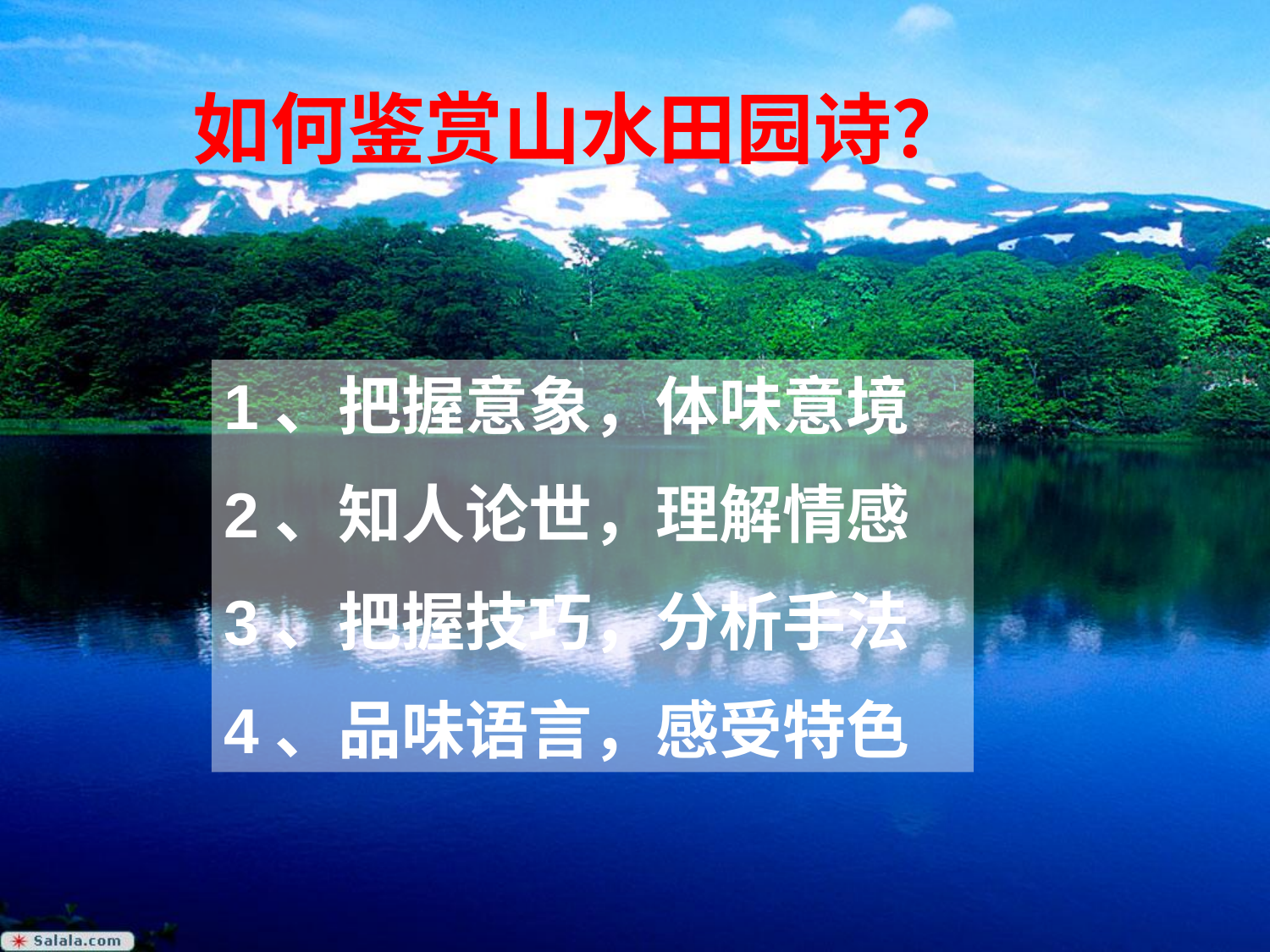

如何鉴赏山水田园诗？
1、把握意象，体味意境
2、知人论世，理解情感
3、把握技巧，分析手法
4、品味语言，感受特色